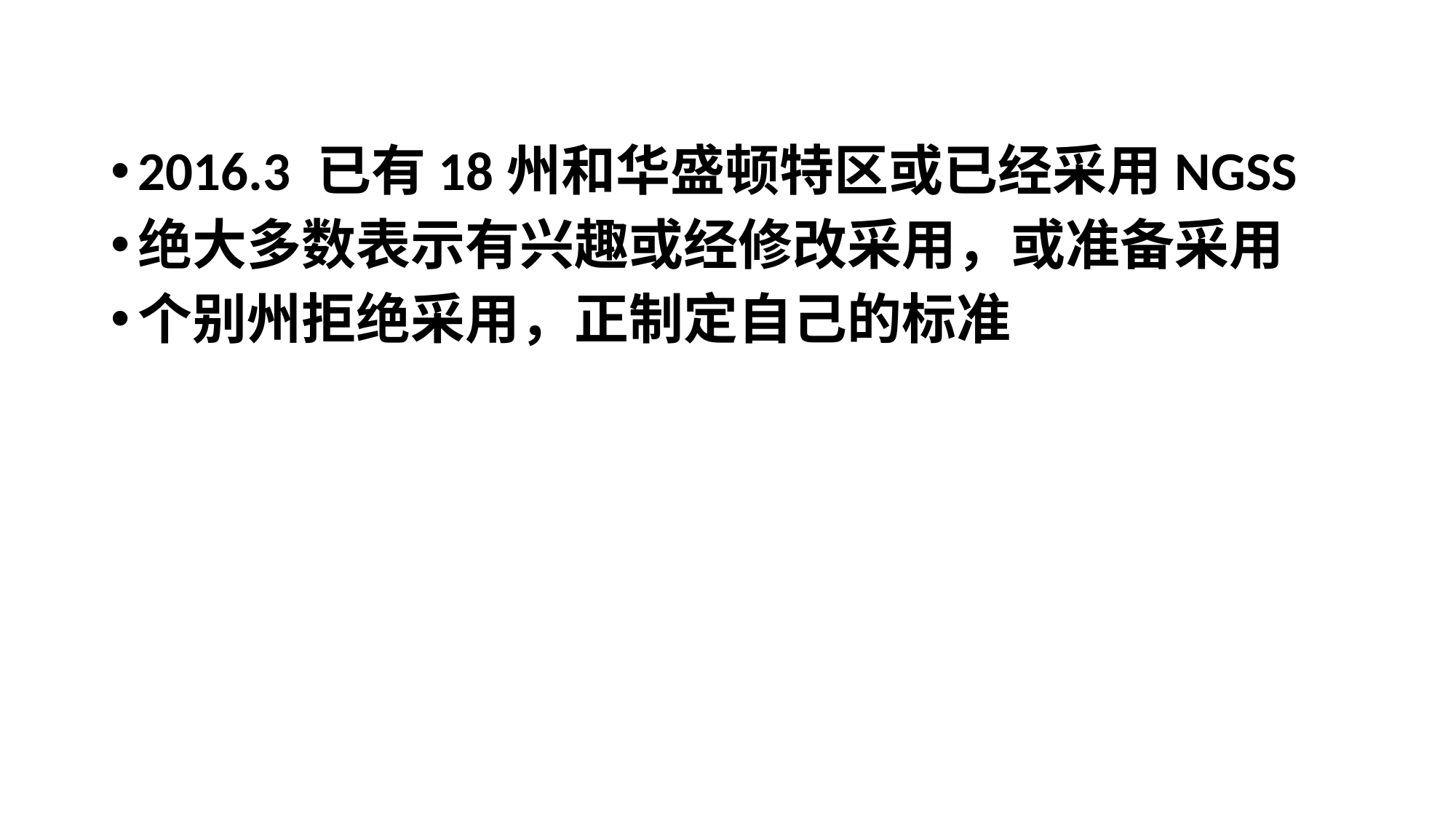

2016.3 已有18州和华盛顿特区或已经采用NGSS
绝大多数表示有兴趣或经修改采用，或准备采用
个别州拒绝采用，正制定自己的标准